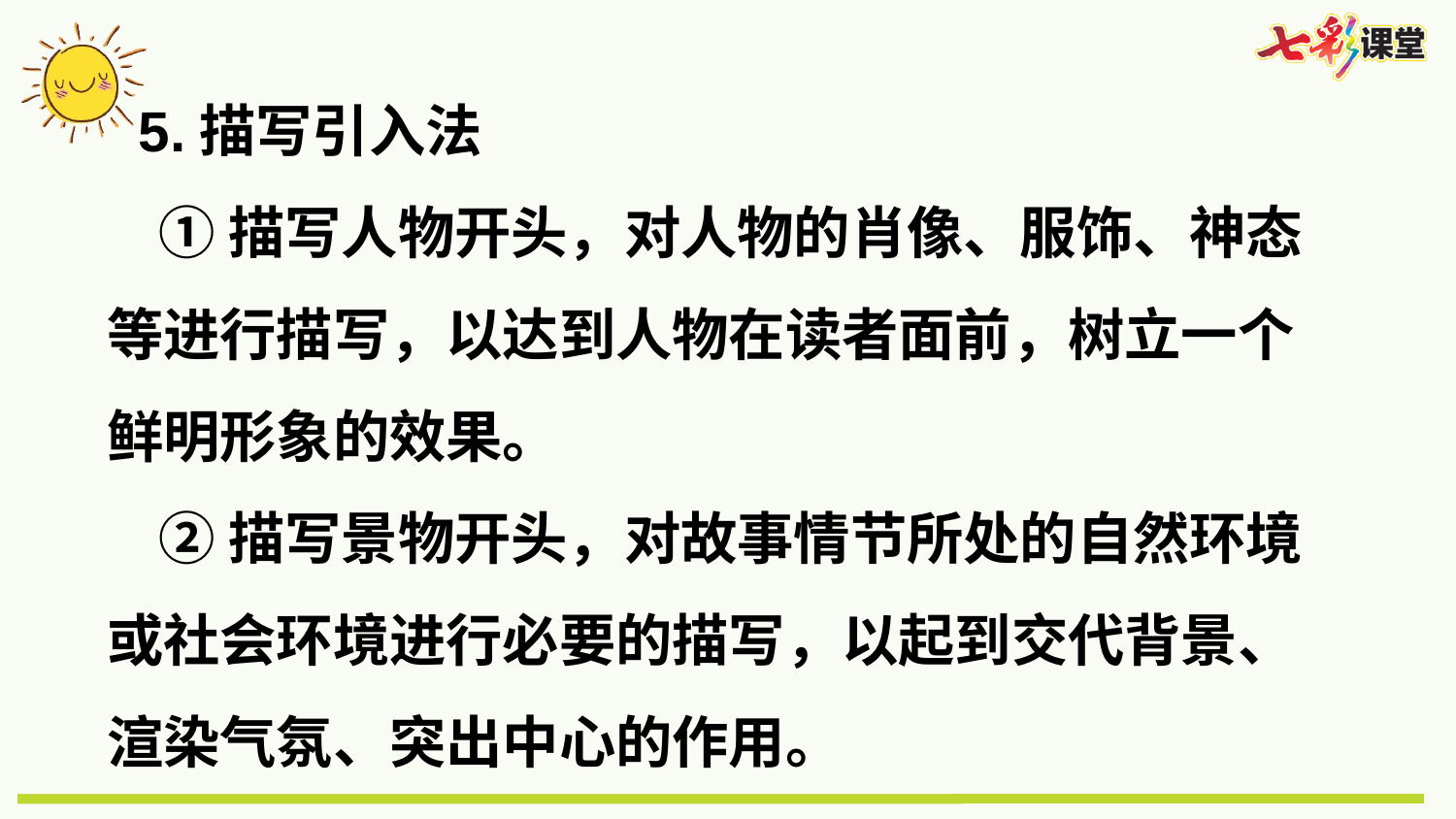

5.描写引入法
    ①描写人物开头，对人物的肖像、服饰、神态等进行描写，以达到人物在读者面前，树立一个鲜明形象的效果。
    ②描写景物开头，对故事情节所处的自然环境或社会环境进行必要的描写，以起到交代背景、渲染气氛、突出中心的作用。